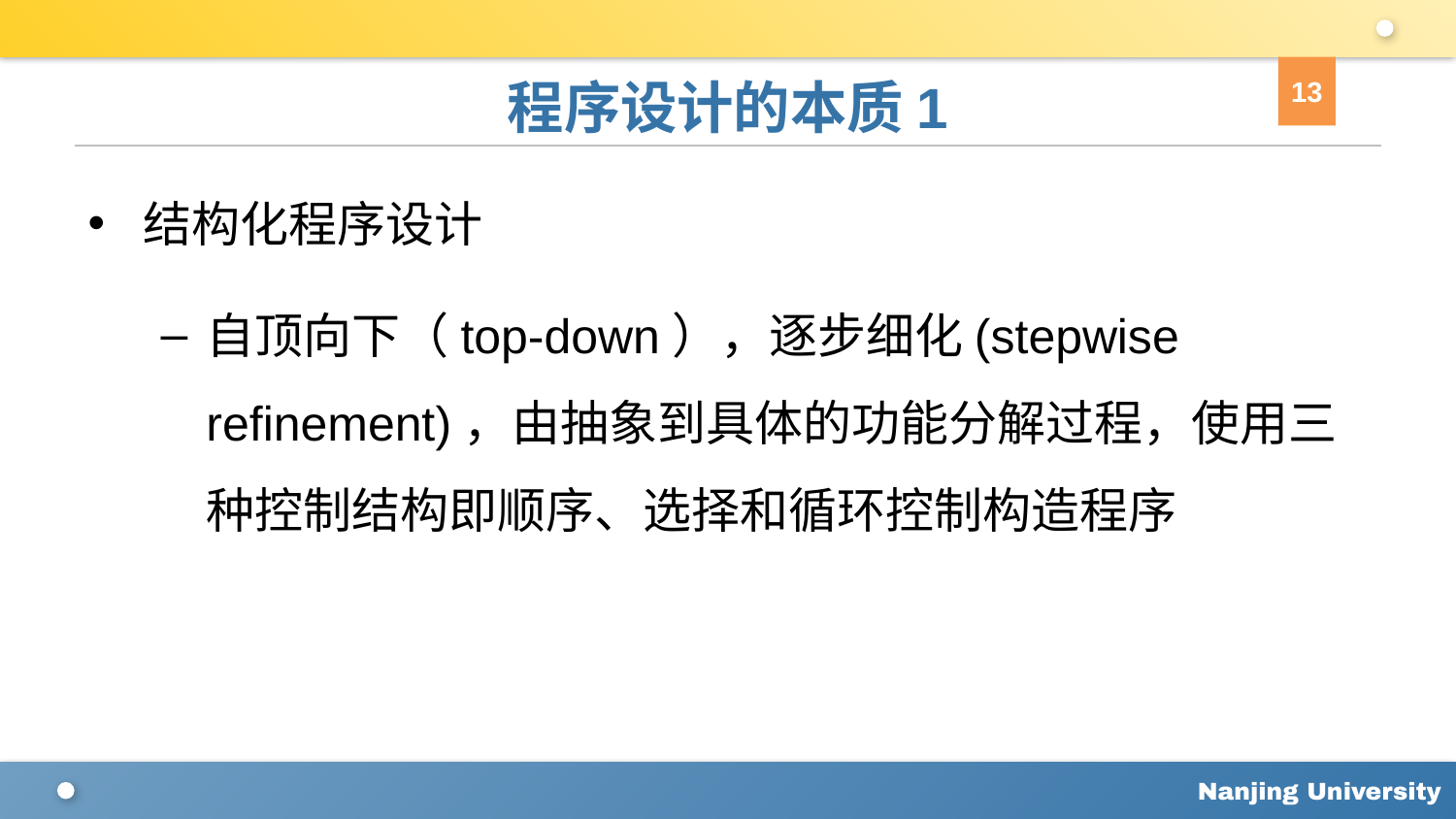

13
# 程序设计的本质1
结构化程序设计
自顶向下（top-down），逐步细化(stepwise refinement)，由抽象到具体的功能分解过程，使用三种控制结构即顺序、选择和循环控制构造程序